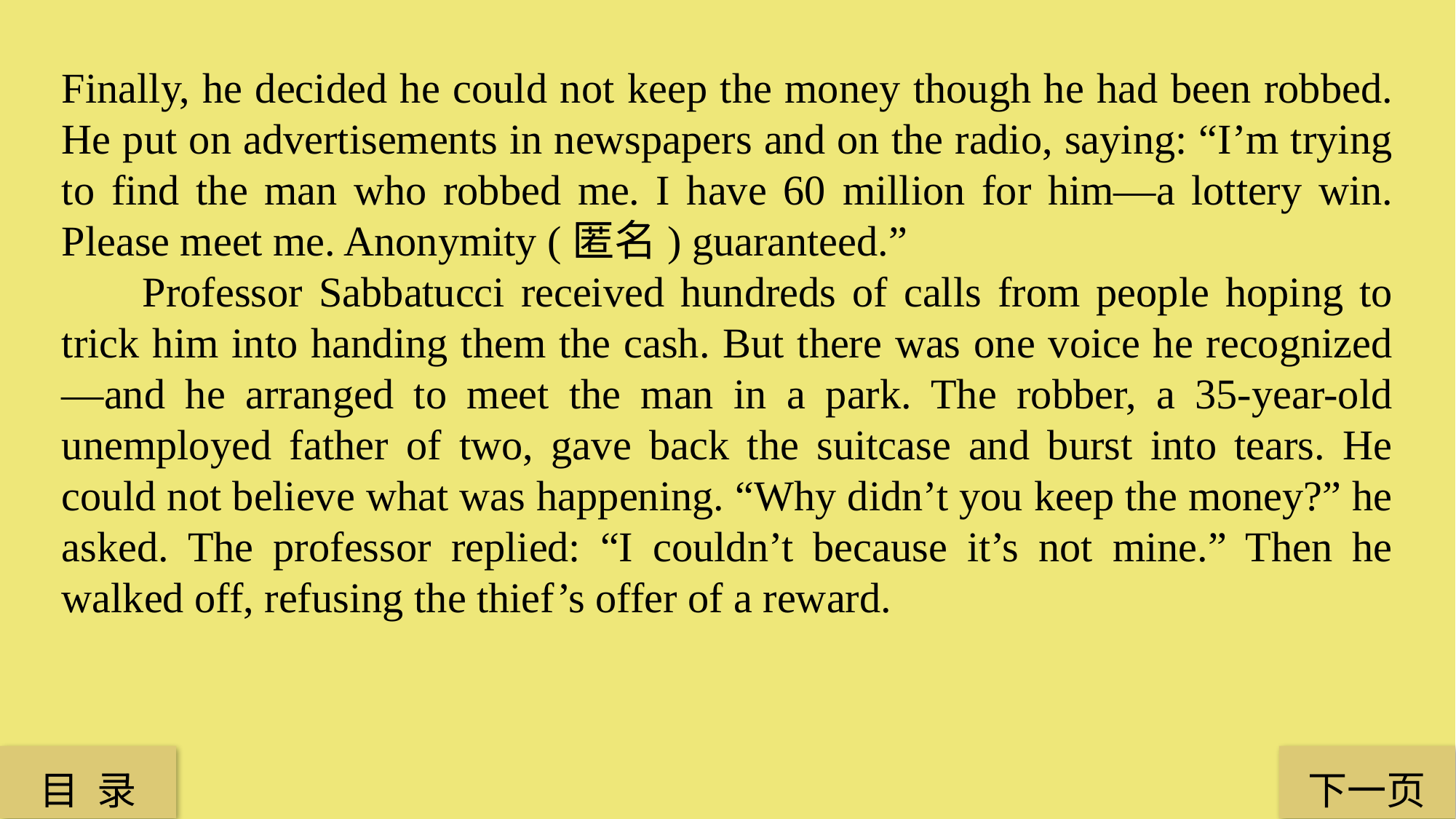

Finally, he decided he could not keep the money though he had been robbed. He put on advertisements in newspapers and on the radio, saying: “I’m trying to find the man who robbed me. I have 60 million for him—a lottery win. Please meet me. Anonymity (匿名) guaranteed.”
     Professor Sabbatucci received hundreds of calls from people hoping to trick him into handing them the cash. But there was one voice he recognized—and he arranged to meet the man in a park. The robber, a 35-year-old unemployed father of two, gave back the suitcase and burst into tears. He could not believe what was happening. “Why didn’t you keep the money?” he asked. The professor replied: “I couldn’t because it’s not mine.” Then he walked off, refusing the thief’s offer of a reward.